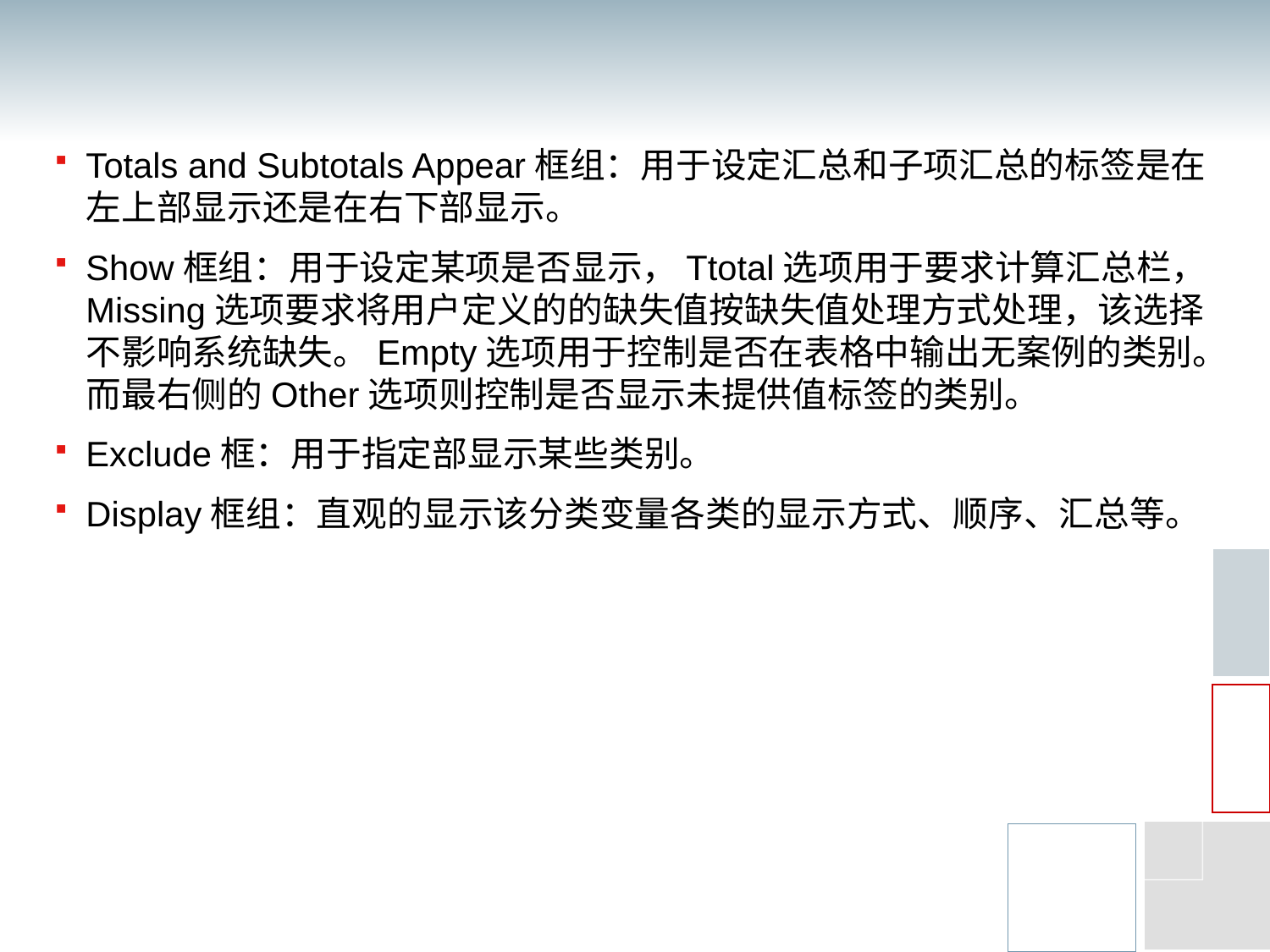

#
Totals and Subtotals Appear框组：用于设定汇总和子项汇总的标签是在左上部显示还是在右下部显示。
Show框组：用于设定某项是否显示，Ttotal选项用于要求计算汇总栏，Missing选项要求将用户定义的的缺失值按缺失值处理方式处理，该选择不影响系统缺失。Empty选项用于控制是否在表格中输出无案例的类别。而最右侧的Other选项则控制是否显示未提供值标签的类别。
Exclude框：用于指定部显示某些类别。
Display框组：直观的显示该分类变量各类的显示方式、顺序、汇总等。